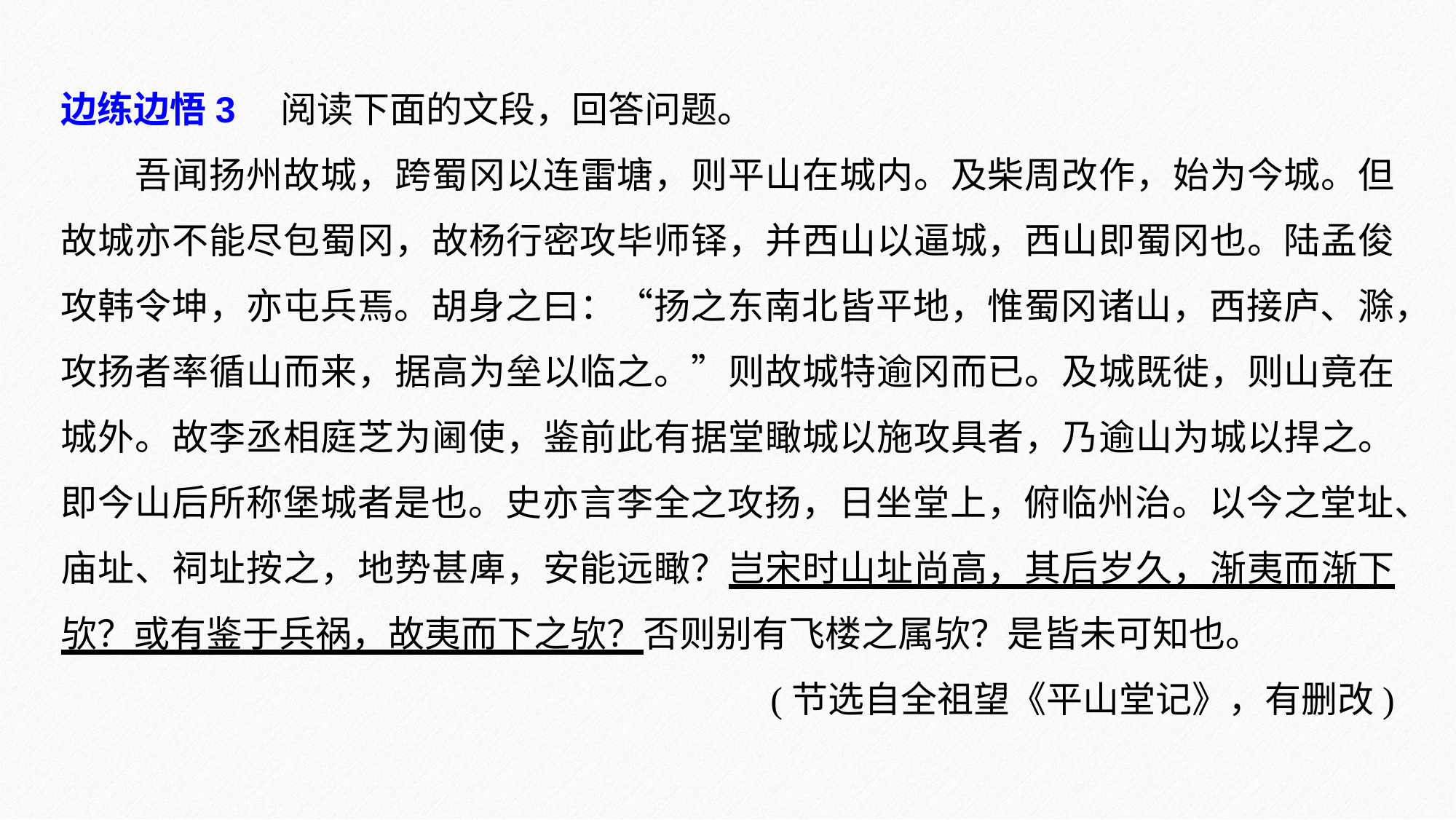

边练边悟3　阅读下面的文段，回答问题。
吾闻扬州故城，跨蜀冈以连雷塘，则平山在城内。及柴周改作，始为今城。但故城亦不能尽包蜀冈，故杨行密攻毕师铎，并西山以逼城，西山即蜀冈也。陆孟俊攻韩令坤，亦屯兵焉。胡身之曰：“扬之东南北皆平地，惟蜀冈诸山，西接庐、滁，攻扬者率循山而来，据高为垒以临之。”则故城特逾冈而已。及城既徙，则山竟在城外。故李丞相庭芝为阃使，鉴前此有据堂瞰城以施攻具者，乃逾山为城以捍之。即今山后所称堡城者是也。史亦言李全之攻扬，日坐堂上，俯临州治。以今之堂址、庙址、祠址按之，地势甚庳，安能远瞰？岂宋时山址尚高，其后岁久，渐夷而渐下欤？或有鉴于兵祸，故夷而下之欤？否则别有飞楼之属欤？是皆未可知也。
(节选自全祖望《平山堂记》，有删改)